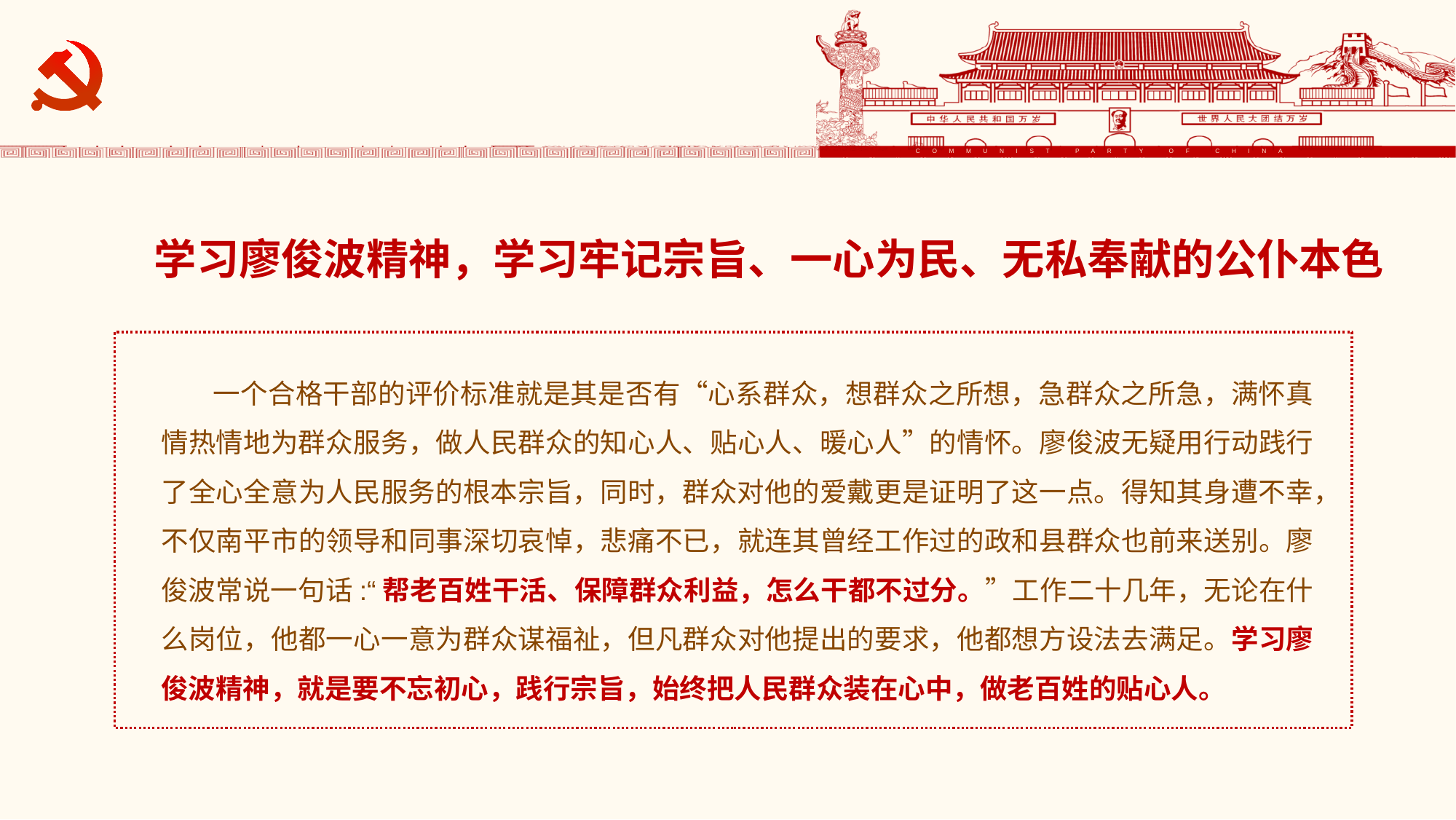

学习廖俊波精神，学习牢记宗旨、一心为民、无私奉献的公仆本色

       一个合格干部的评价标准就是其是否有“心系群众，想群众之所想，急群众之所急，满怀真情热情地为群众服务，做人民群众的知心人、贴心人、暖心人”的情怀。廖俊波无疑用行动践行了全心全意为人民服务的根本宗旨，同时，群众对他的爱戴更是证明了这一点。得知其身遭不幸，不仅南平市的领导和同事深切哀悼，悲痛不已，就连其曾经工作过的政和县群众也前来送别。廖俊波常说一句话:“帮老百姓干活、保障群众利益，怎么干都不过分。”工作二十几年，无论在什么岗位，他都一心一意为群众谋福祉，但凡群众对他提出的要求，他都想方设法去满足。学习廖俊波精神，就是要不忘初心，践行宗旨，始终把人民群众装在心中，做老百姓的贴心人。